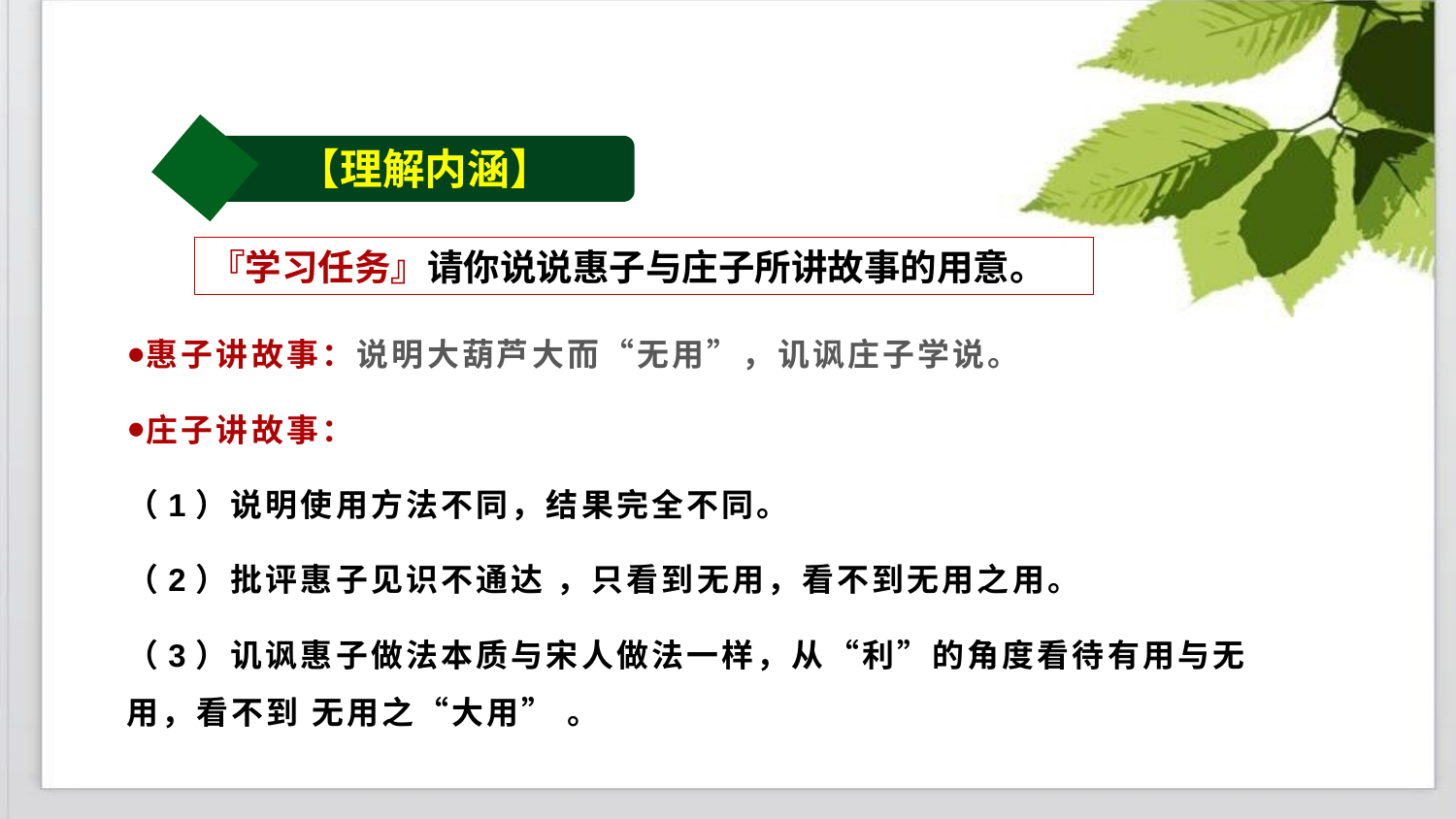

【理解内涵】
『学习任务』请你说说惠子与庄子所讲故事的用意。
惠子讲故事：说明大葫芦大而“无用”，讥讽庄子学说。
庄子讲故事：
（1）说明使用方法不同，结果完全不同。
（2）批评惠子见识不通达 ，只看到无用，看不到无用之用。
（3）讥讽惠子做法本质与宋人做法一样，从“利”的角度看待有用与无用，看不到 无用之“大用” 。